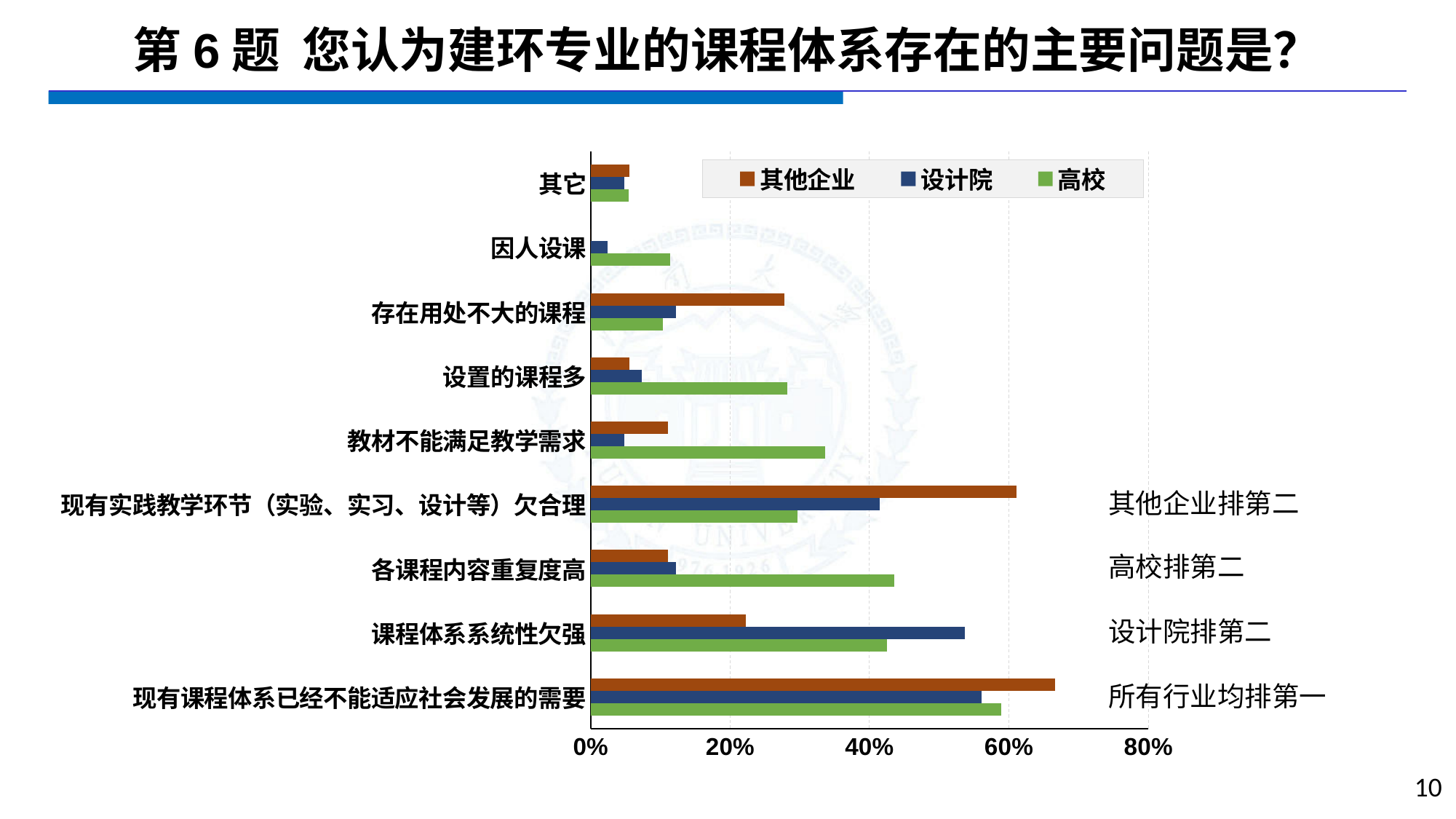

# 第6题  您认为建环专业的课程体系存在的主要问题是？

### Chart

| Category | 高校 | 设计院 | 其他企业 |
|---|---|---|---|
| 现有课程体系已经不能适应社会发展的需要 | 0.5891 | 0.561 | 0.6667 |
| 课程体系系统性欠强 | 0.4257 | 0.5366 | 0.2222 |
| 各课程内容重复度高 | 0.4356 | 0.122 | 0.1111 |
| 现有实践教学环节（实验、实习、设计等）欠合理 | 0.297 | 0.4146 | 0.6111 |
| 教材不能满足教学需求 | 0.3366 | 0.0488 | 0.1111 |
| 设置的课程多 | 0.2822 | 0.0732 | 0.0556 |
| 存在用处不大的课程 | 0.104 | 0.122 | 0.2778 |
| 因人设课 | 0.1139 | 0.0244 | 0.0 |
| 其它 | 0.0545 | 0.0488 | 0.0556 |
其他企业排第二
高校排第二
设计院排第二
所有行业均排第一
10